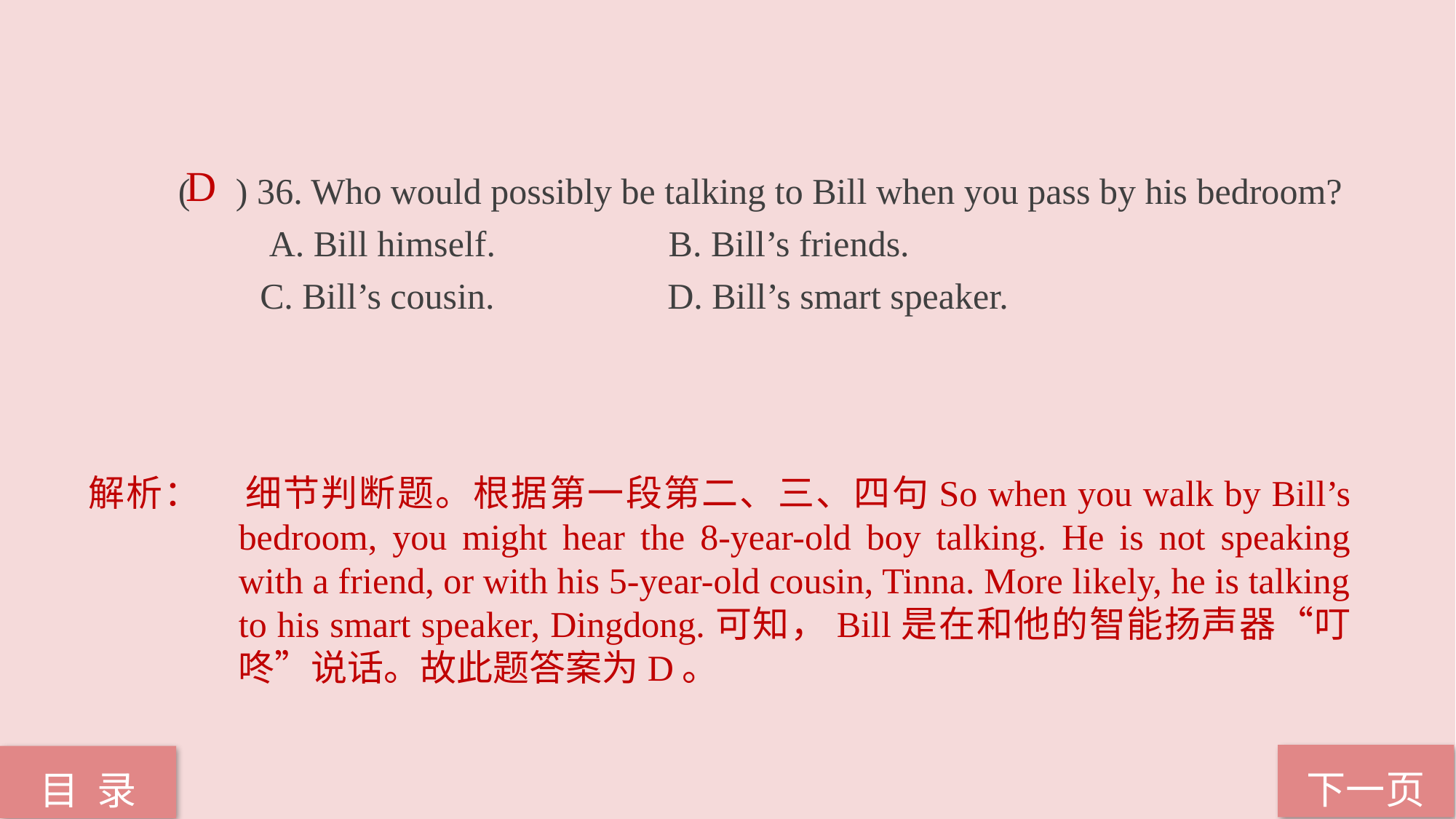

(     ) 36. Who would possibly be talking to Bill when you pass by his bedroom?
          A. Bill himself.                   B. Bill’s friends.
         C. Bill’s cousin.                   D. Bill’s smart speaker.
D
解析：	细节判断题。根据第一段第二、三、四句So when you walk by Bill’s bedroom, you might hear the 8-year-old boy talking. He is not speaking with a friend, or with his 5-year-old cousin, Tinna. More likely, he is talking to his smart speaker, Dingdong.可知，Bill是在和他的智能扬声器“叮咚”说话。故此题答案为D。